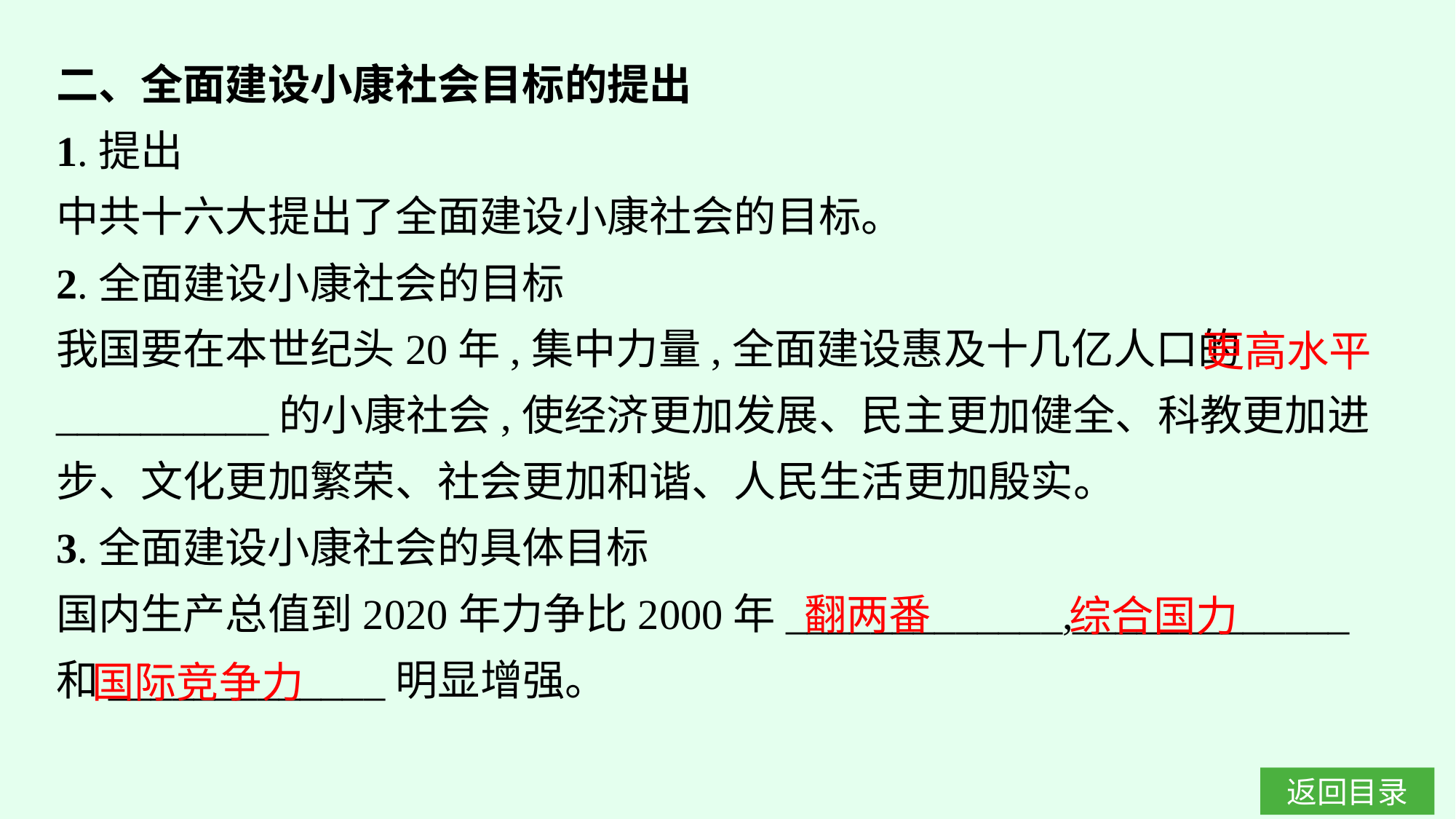

二、全面建设小康社会目标的提出
1.提出
中共十六大提出了全面建设小康社会的目标。
2.全面建设小康社会的目标
我国要在本世纪头20年,集中力量,全面建设惠及十几亿人口的__________的小康社会,使经济更加发展、民主更加健全、科教更加进步、文化更加繁荣、社会更加和谐、人民生活更加殷实。
3.全面建设小康社会的具体目标
国内生产总值到2020年力争比2000年_____________,_____________和_____________明显增强。
更高水平
翻两番
综合国力
国际竞争力